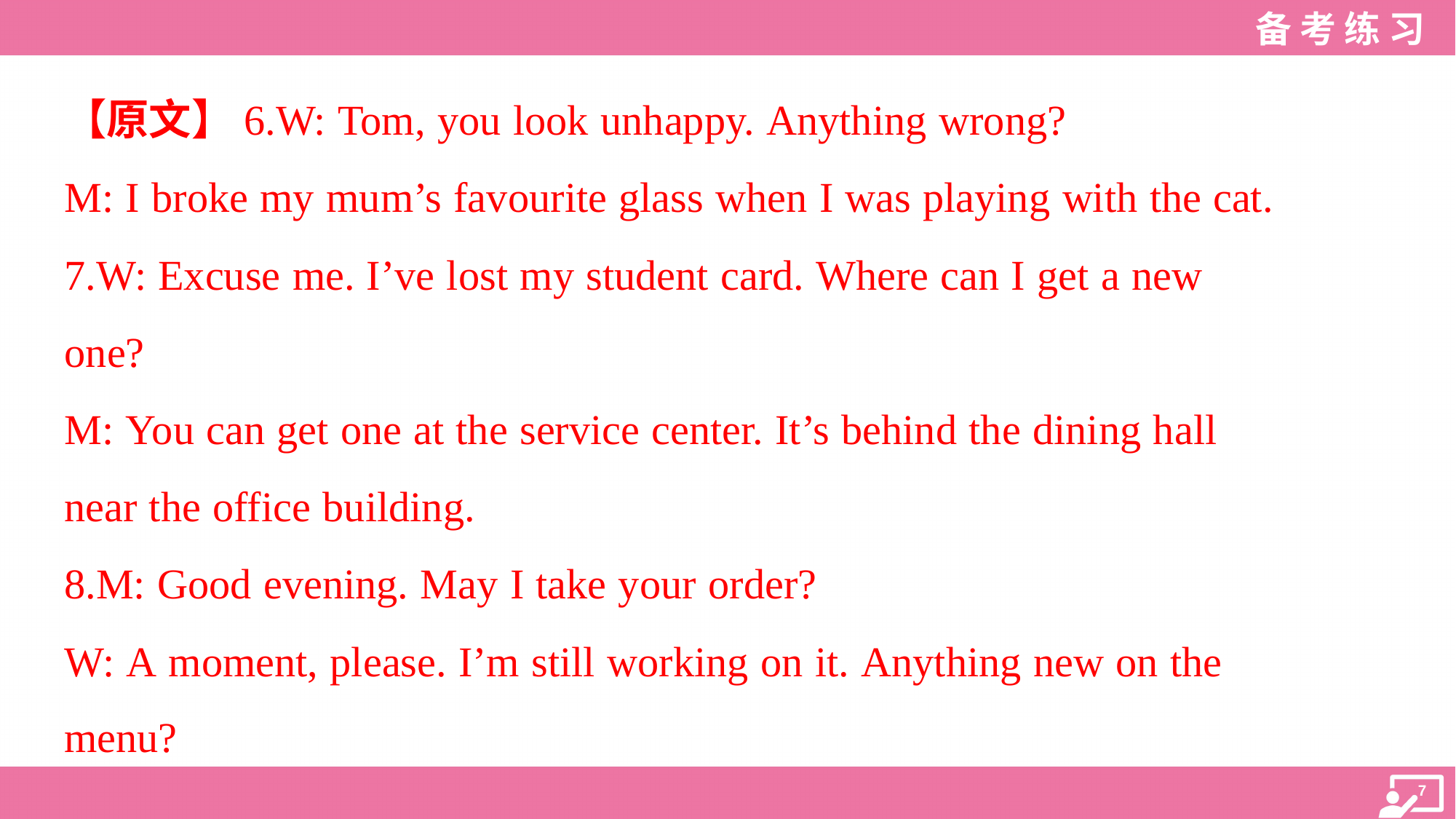

【原文】6.W: Tom, you look unhappy. Anything wrong?
M: I broke my mum’s favourite glass when I was playing with the cat.
7.W: Excuse me. I’ve lost my student card. Where can I get a new
one?
M: You can get one at the service center. It’s behind the dining hall
near the office building.
8.M: Good evening. May I take your order?
W: A moment, please. I’m still working on it. Anything new on the
menu?